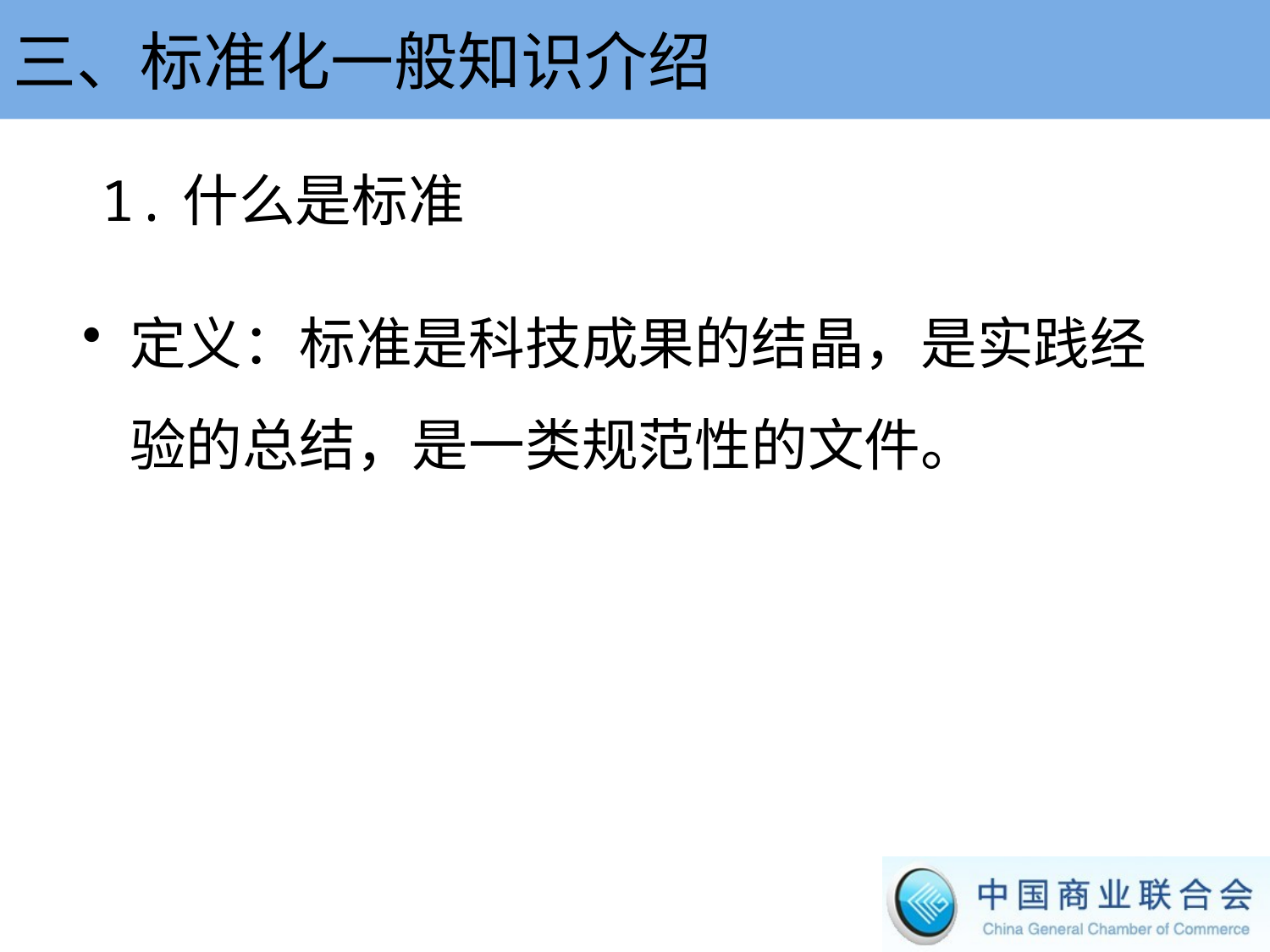

三、标准化一般知识介绍
1.什么是标准
定义：标准是科技成果的结晶，是实践经验的总结，是一类规范性的文件。